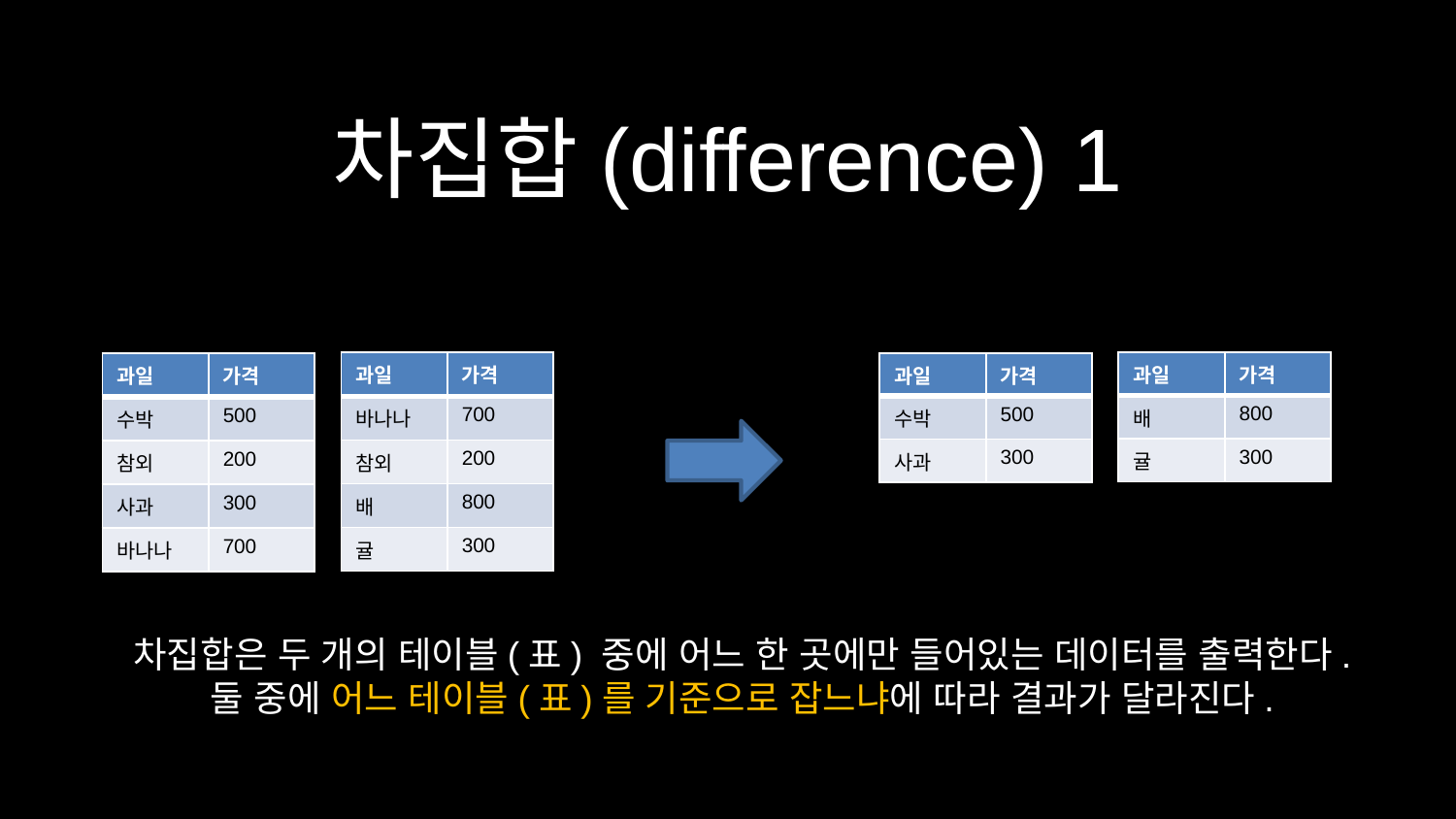

# 차집합(difference) 1
| 과일 | 가격 |
| --- | --- |
| 바나나 | 700 |
| 참외 | 200 |
| 배 | 800 |
| 귤 | 300 |
| 과일 | 가격 |
| --- | --- |
| 배 | 800 |
| 귤 | 300 |
| 과일 | 가격 |
| --- | --- |
| 수박 | 500 |
| 참외 | 200 |
| 사과 | 300 |
| 바나나 | 700 |
| 과일 | 가격 |
| --- | --- |
| 수박 | 500 |
| 사과 | 300 |

차집합은 두 개의 테이블(표) 중에 어느 한 곳에만 들어있는 데이터를 출력한다.
둘 중에 어느 테이블(표)를 기준으로 잡느냐에 따라 결과가 달라진다.